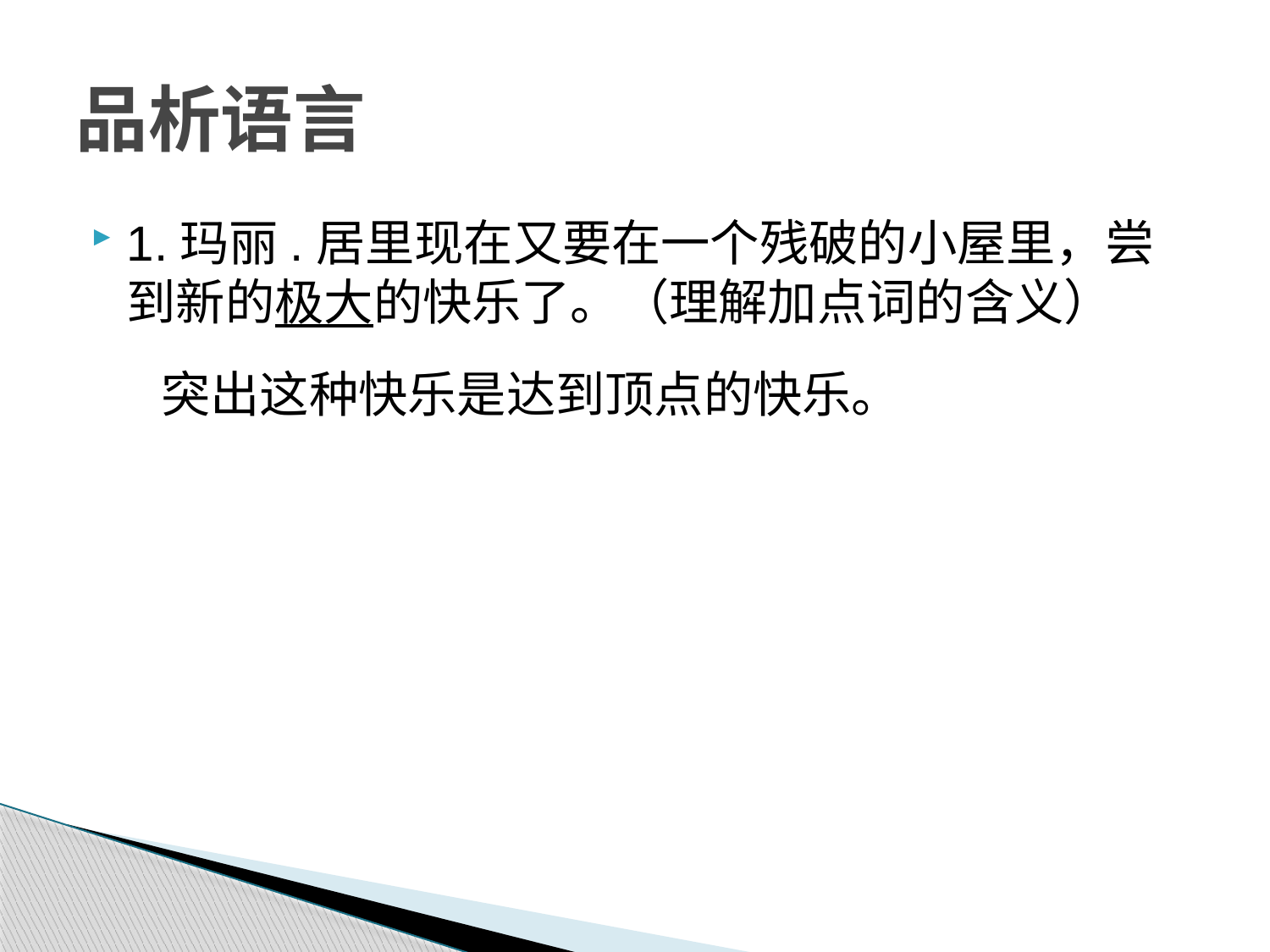

# 品析语言
1.玛丽.居里现在又要在一个残破的小屋里，尝到新的极大的快乐了。（理解加点词的含义）
突出这种快乐是达到顶点的快乐。